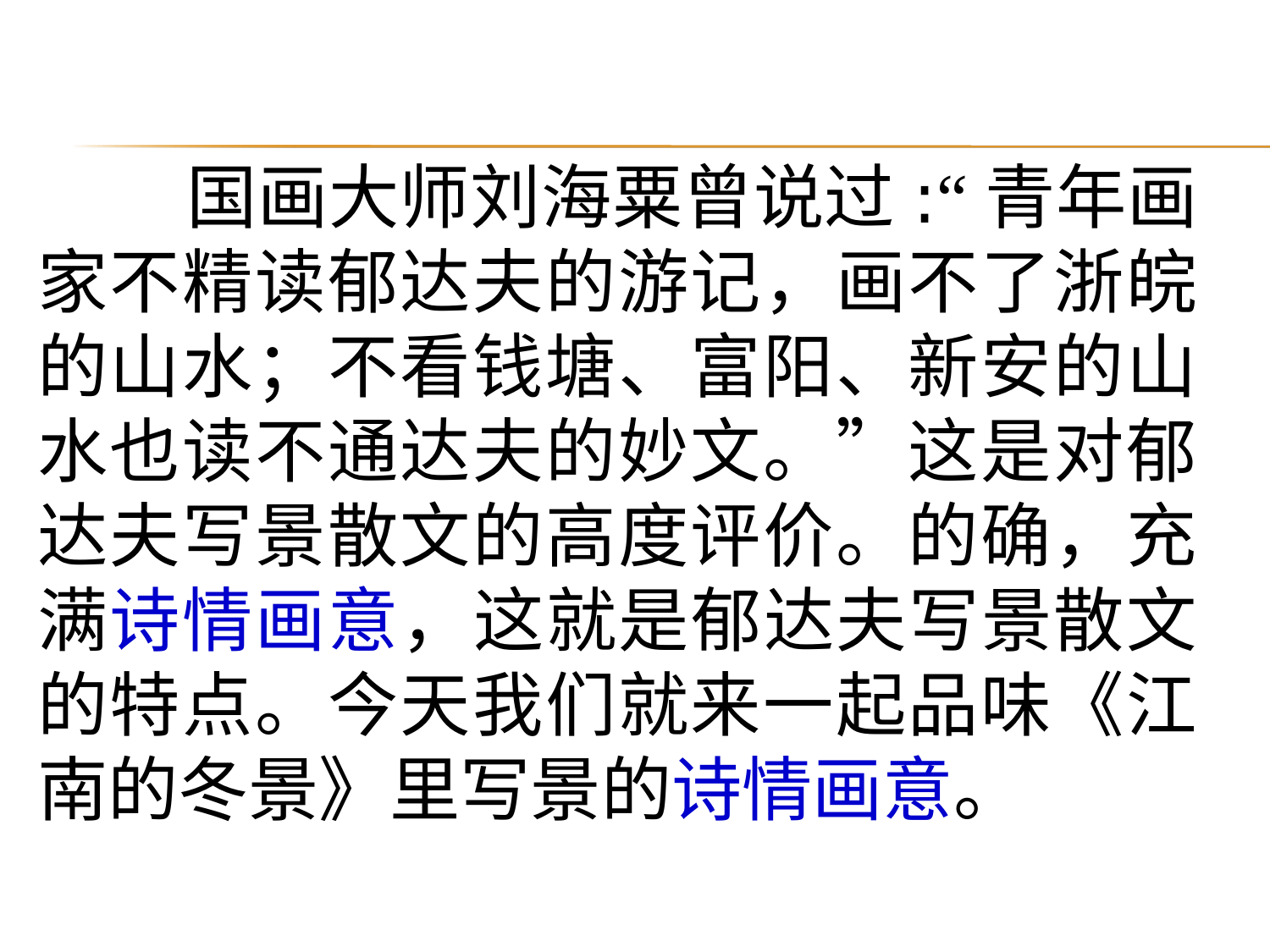

国画大师刘海粟曾说过:“青年画家不精读郁达夫的游记，画不了浙皖的山水；不看钱塘、富阳、新安的山水也读不通达夫的妙文。”这是对郁达夫写景散文的高度评价。的确，充满诗情画意，这就是郁达夫写景散文的特点。今天我们就来一起品味《江南的冬景》里写景的诗情画意。